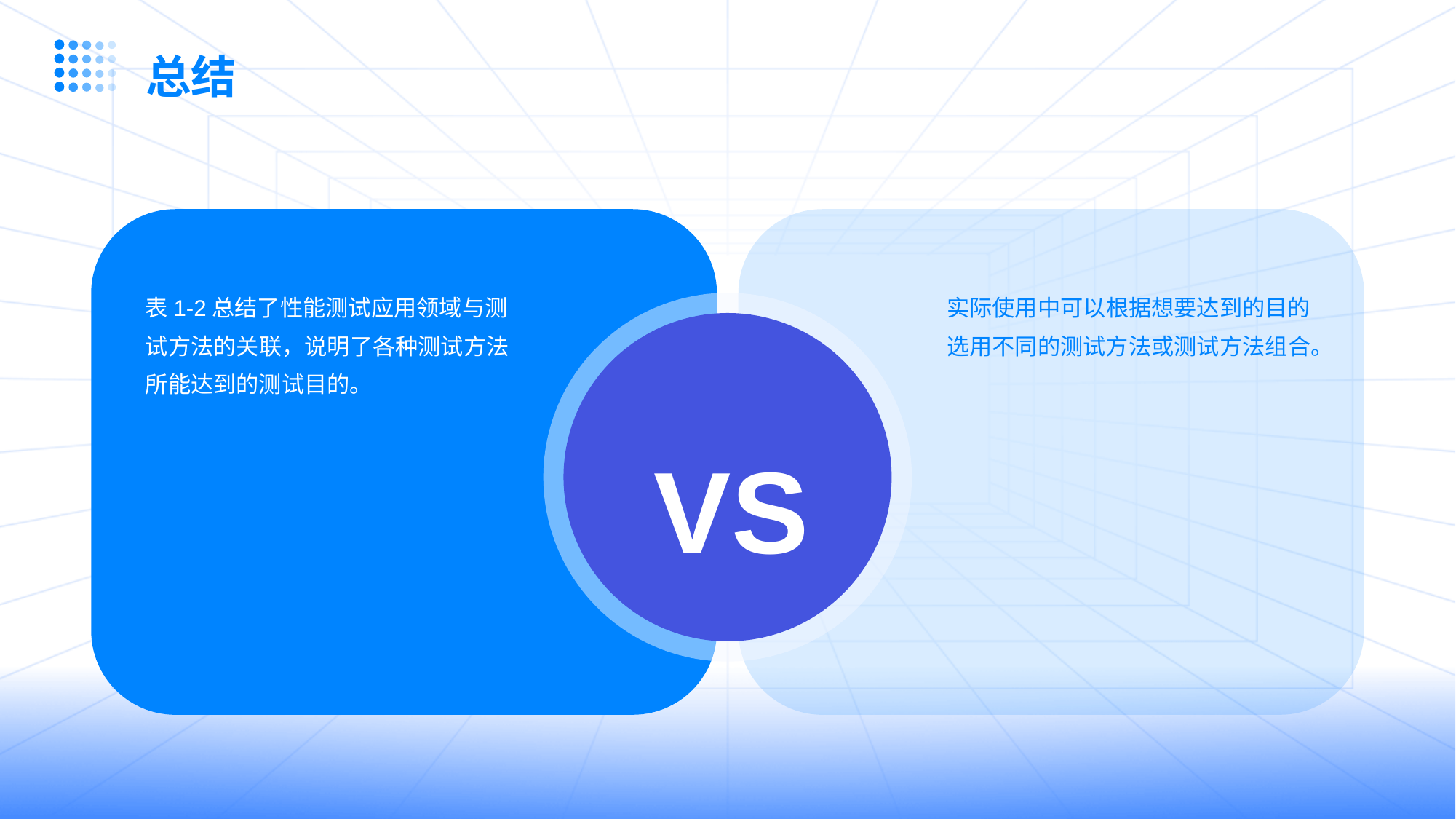

总结

表1-2总结了性能测试应用领域与测试方法的关联，说明了各种测试方法所能达到的测试目的。
实际使用中可以根据想要达到的目的选用不同的测试方法或测试方法组合。

VS